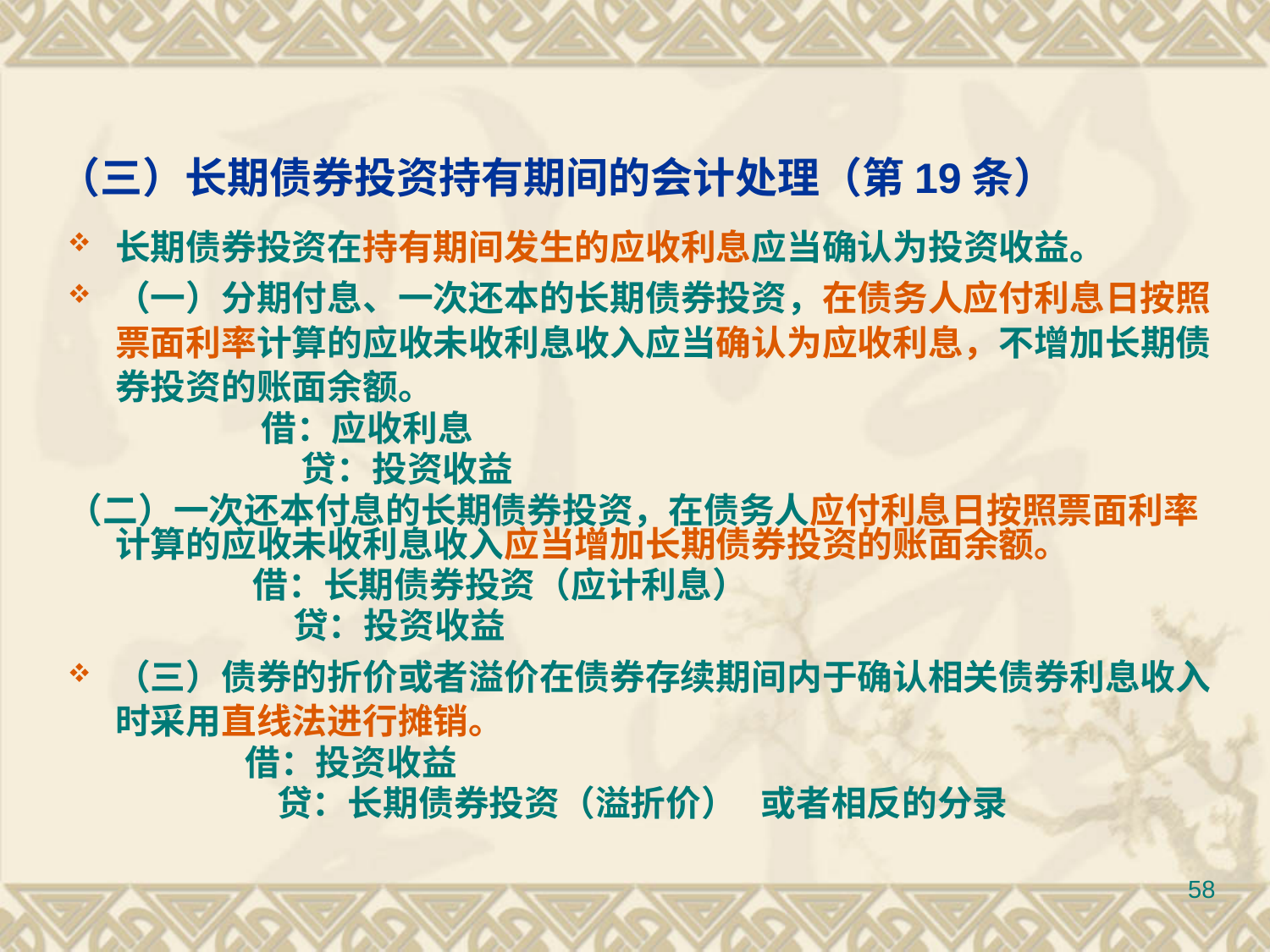

# （三）长期债券投资持有期间的会计处理（第19条）
长期债券投资在持有期间发生的应收利息应当确认为投资收益。
（一）分期付息、一次还本的长期债券投资，在债务人应付利息日按照票面利率计算的应收未收利息收入应当确认为应收利息，不增加长期债券投资的账面余额。
                       借：应收利息
                            贷：投资收益
（二）一次还本付息的长期债券投资，在债务人应付利息日按照票面利率计算的应收未收利息收入应当增加长期债券投资的账面余额。
                      借：长期债券投资（应计利息）
                           贷：投资收益
（三）债券的折价或者溢价在债券存续期间内于确认相关债券利息收入时采用直线法进行摊销。
                     借：投资收益
                         贷：长期债券投资（溢折价）   或者相反的分录
58